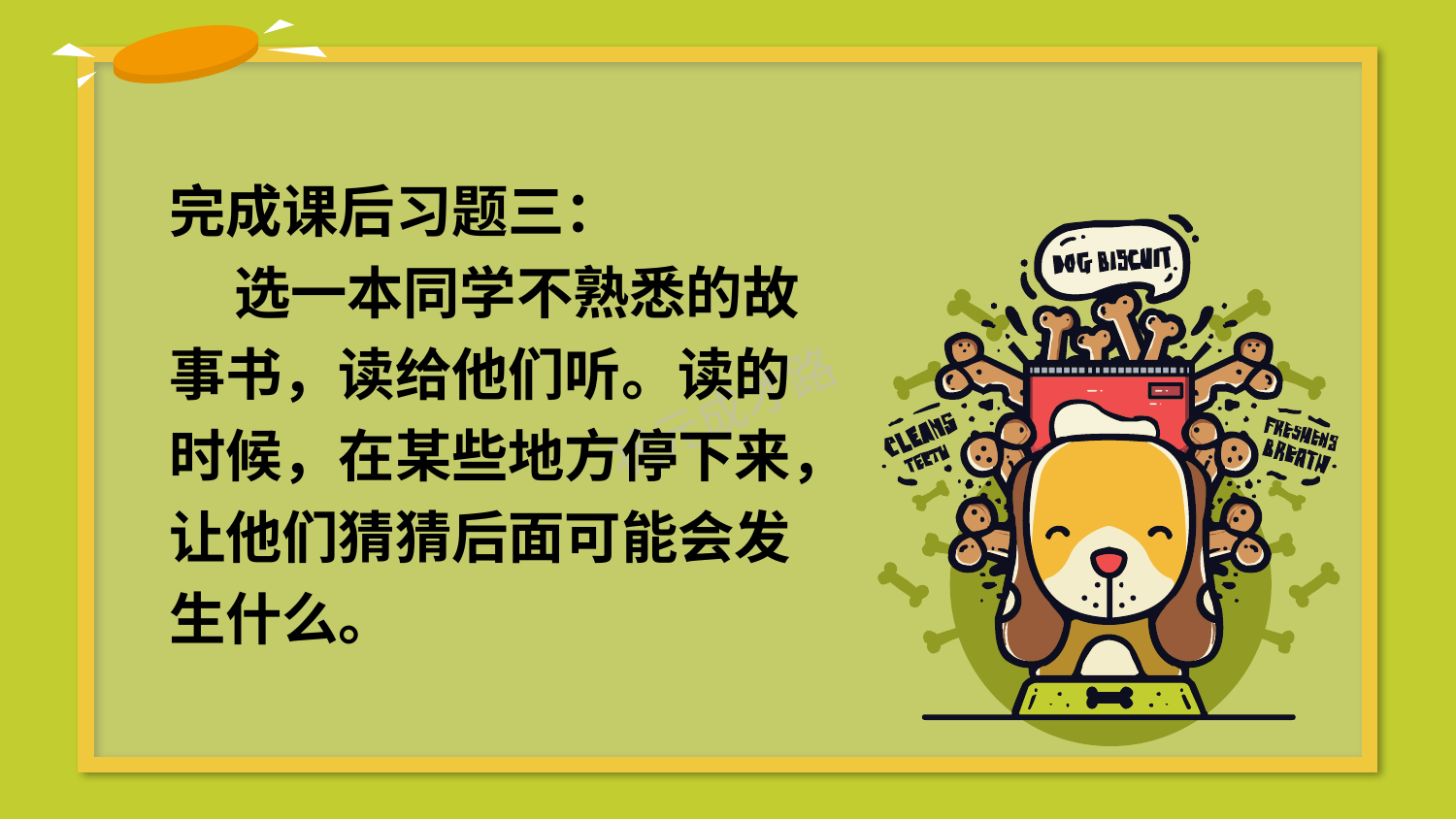

完成课后习题三：
    选一本同学不熟悉的故事书，读给他们听。读的时候，在某些地方停下来，让他们猜猜后面可能会发生什么。